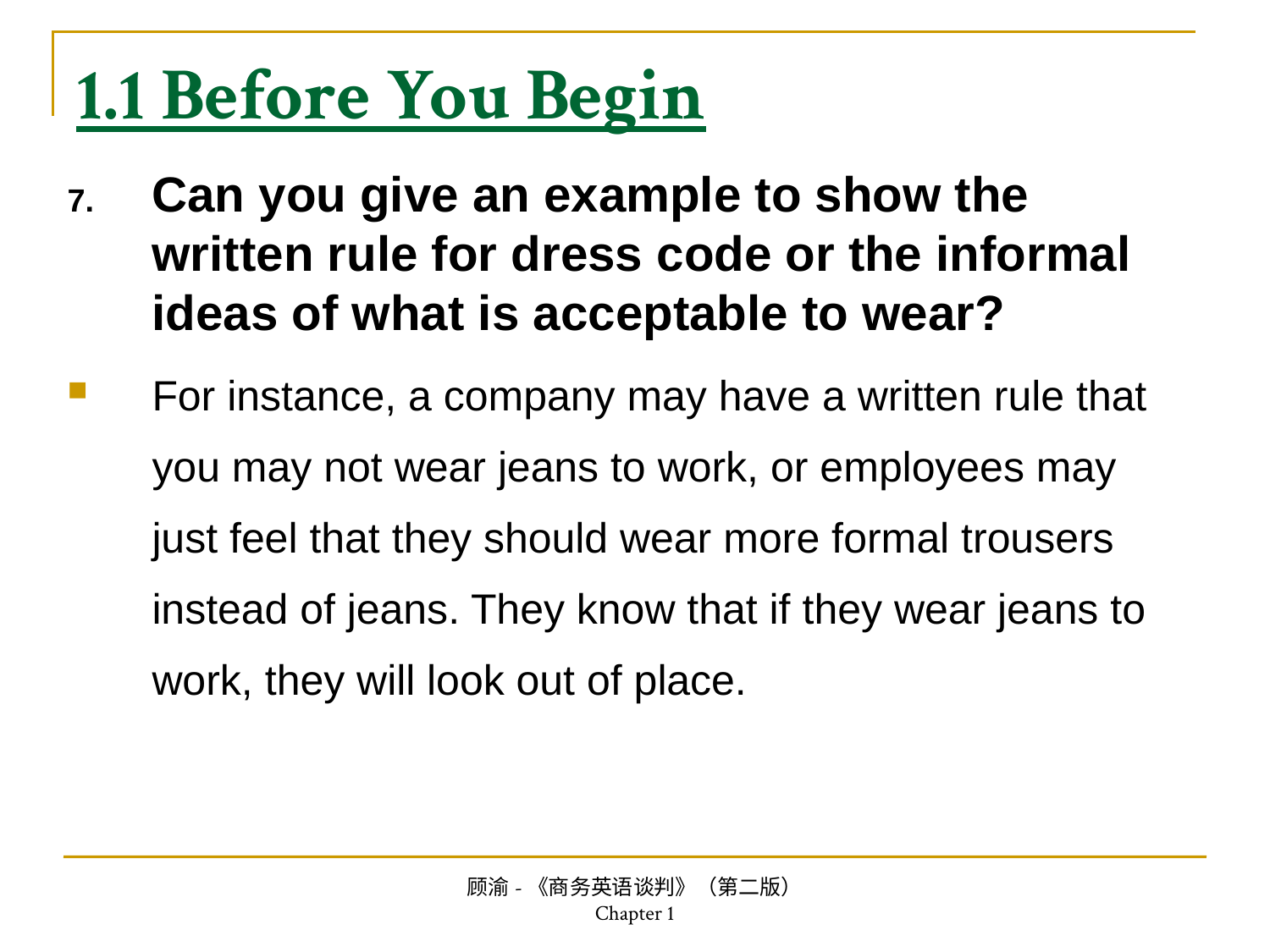

# 1.1 Before You Begin
Can you give an example to show the written rule for dress code or the informal ideas of what is acceptable to wear?
For instance, a company may have a written rule that you may not wear jeans to work, or employees may just feel that they should wear more formal trousers instead of jeans. They know that if they wear jeans to work, they will look out of place.

11
顾渝-《商务英语谈判》（第二版） Chapter 1